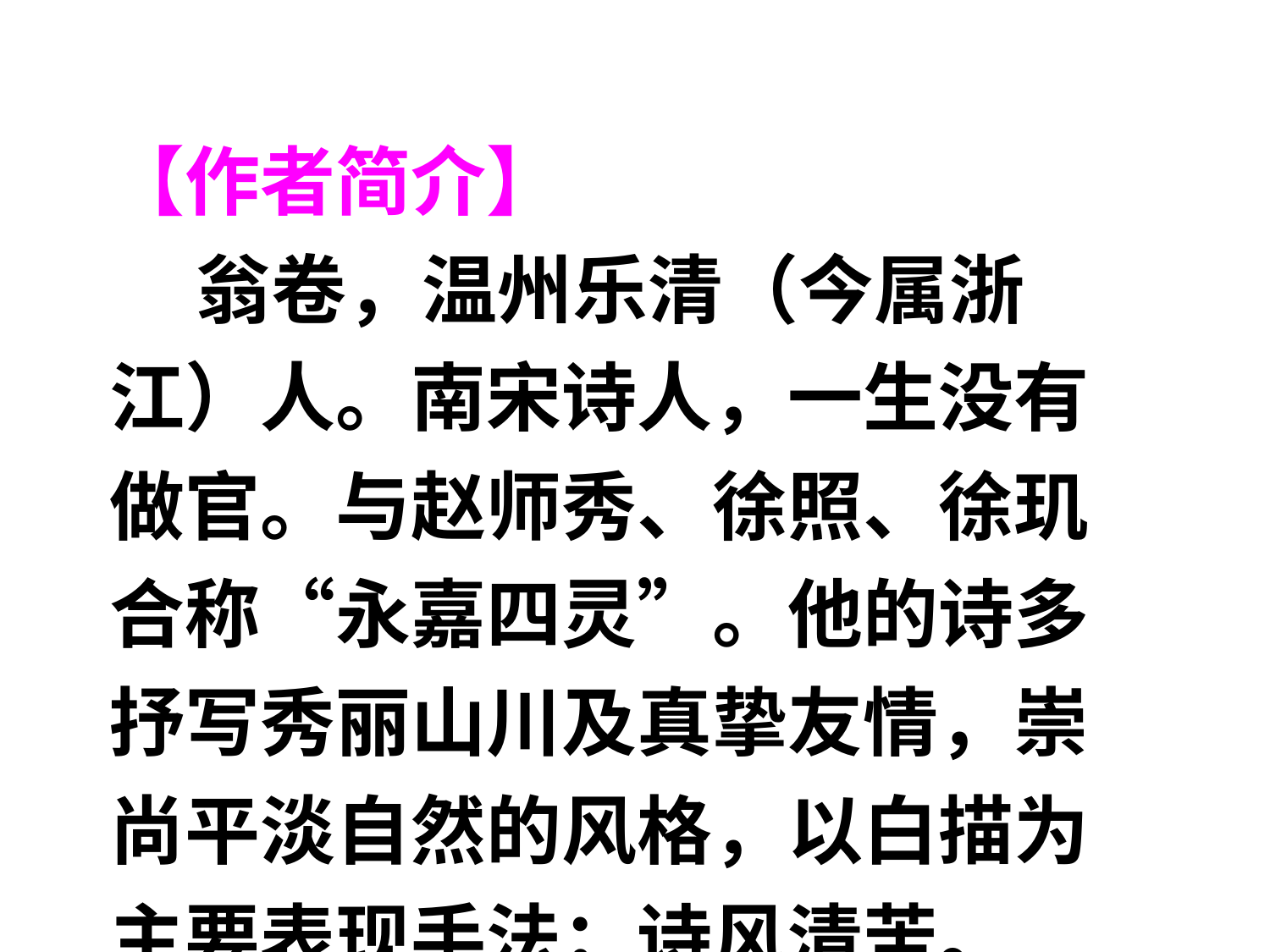

【作者简介】
    翁卷，温州乐清（今属浙江）人。南宋诗人，一生没有做官。与赵师秀、徐照、徐玑合称“永嘉四灵”。他的诗多抒写秀丽山川及真挚友情，崇尚平淡自然的风格，以白描为主要表现手法；诗风清苦。